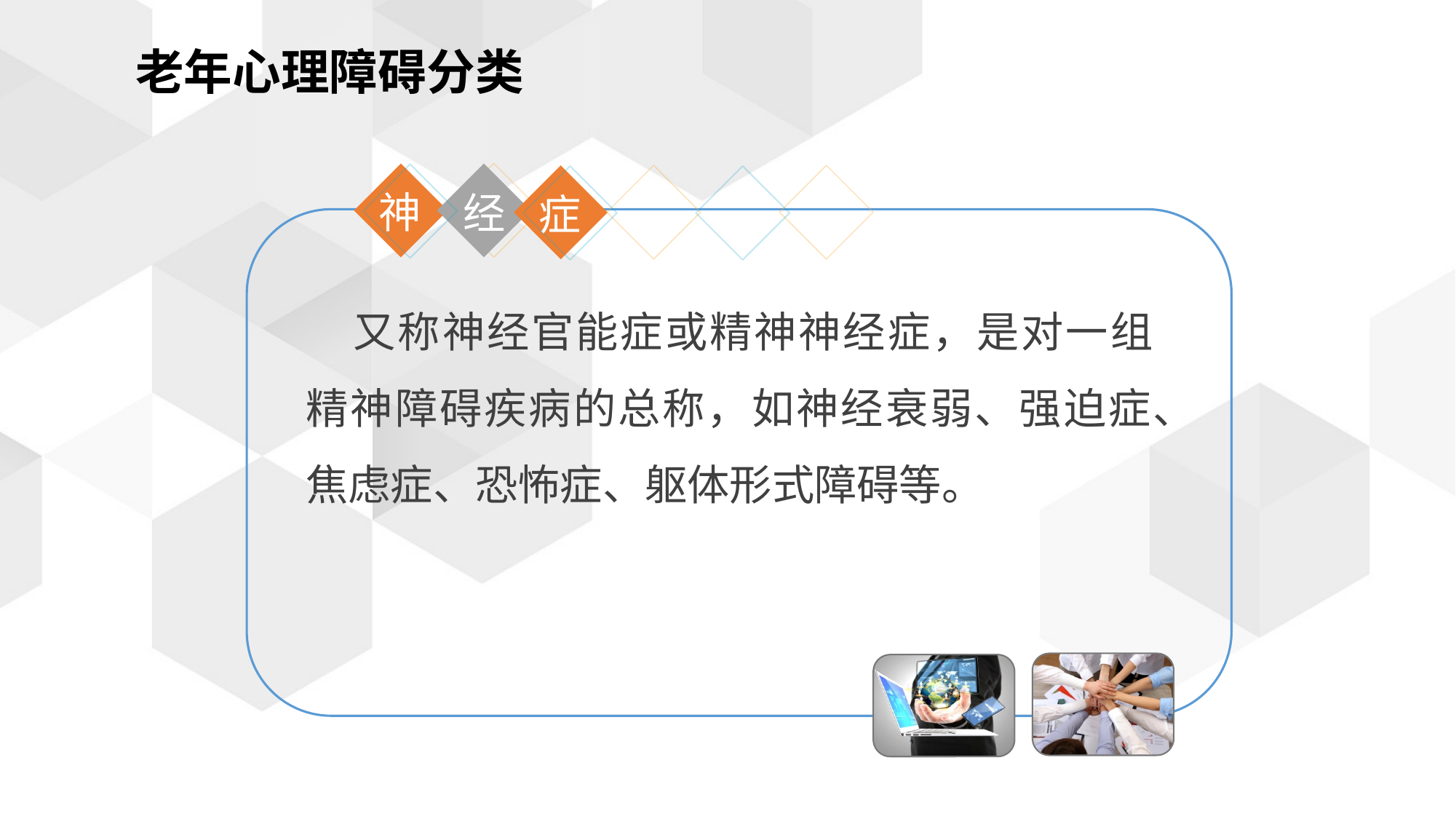

老年心理障碍分类

神

经

症

又称神经官能症或精神神经症，是对一组精神障碍疾病的总称，如神经衰弱、强迫症、焦虑症、恐怖症、躯体形式障碍等。